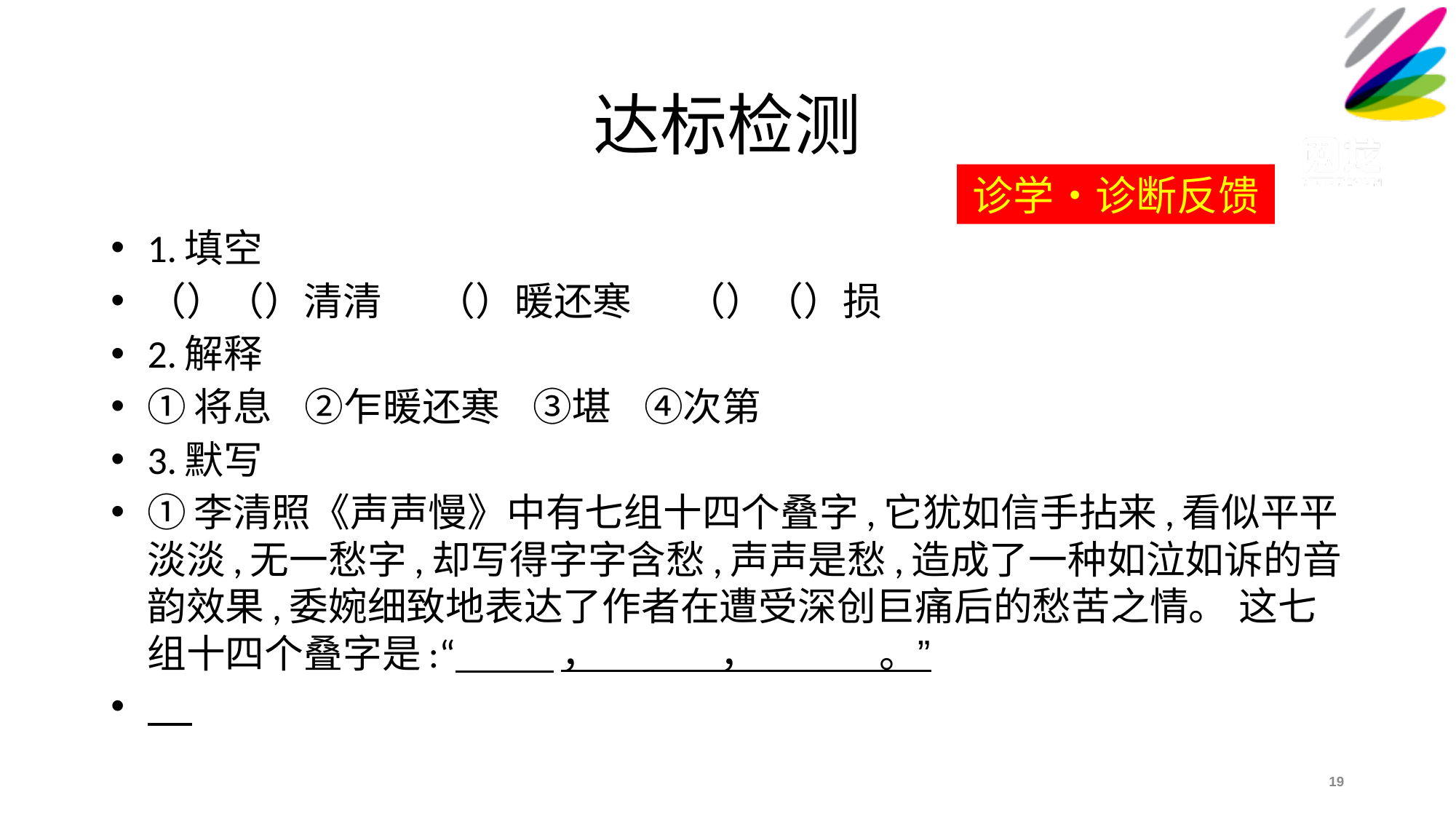

# 达标检测
诊学•诊断反馈
1.填空
（）（）清清     （）暖还寒     （）（）损
2.解释
①将息   ②乍暖还寒   ③堪   ④次第
3.默写
①李清照《声声慢》中有七组十四个叠字,它犹如信手拈来,看似平平淡淡,无一愁字,却写得字字含愁,声声是愁,造成了一种如泣如诉的音韵效果,委婉细致地表达了作者在遭受深创巨痛后的愁苦之情。 这七组十四个叠字是:“           ，           ，           。”

19